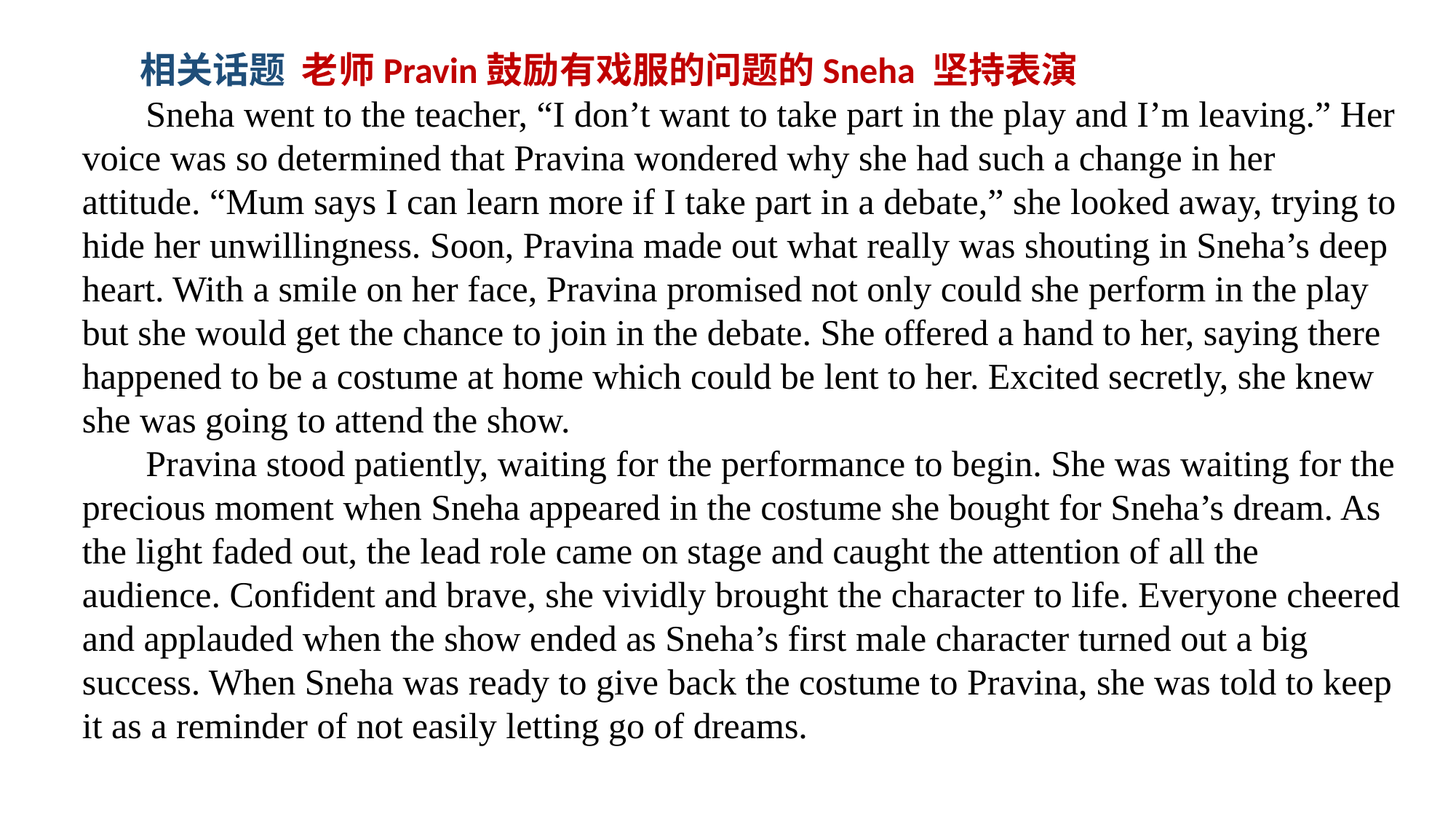

相关话题  老师Pravin鼓励有戏服的问题的Sneha 坚持表演
       Sneha went to the teacher, “I don’t want to take part in the play and I’m leaving.” Her voice was so determined that Pravina wondered why she had such a change in her attitude. “Mum says I can learn more if I take part in a debate,” she looked away, trying to hide her unwillingness. Soon, Pravina made out what really was shouting in Sneha’s deep heart. With a smile on her face, Pravina promised not only could she perform in the play but she would get the chance to join in the debate. She offered a hand to her, saying there happened to be a costume at home which could be lent to her. Excited secretly, she knew she was going to attend the show.
       Pravina stood patiently, waiting for the performance to begin. She was waiting for the precious moment when Sneha appeared in the costume she bought for Sneha’s dream. As the light faded out, the lead role came on stage and caught the attention of all the audience. Confident and brave, she vividly brought the character to life. Everyone cheered and applauded when the show ended as Sneha’s first male character turned out a big success. When Sneha was ready to give back the costume to Pravina, she was told to keep it as a reminder of not easily letting go of dreams.